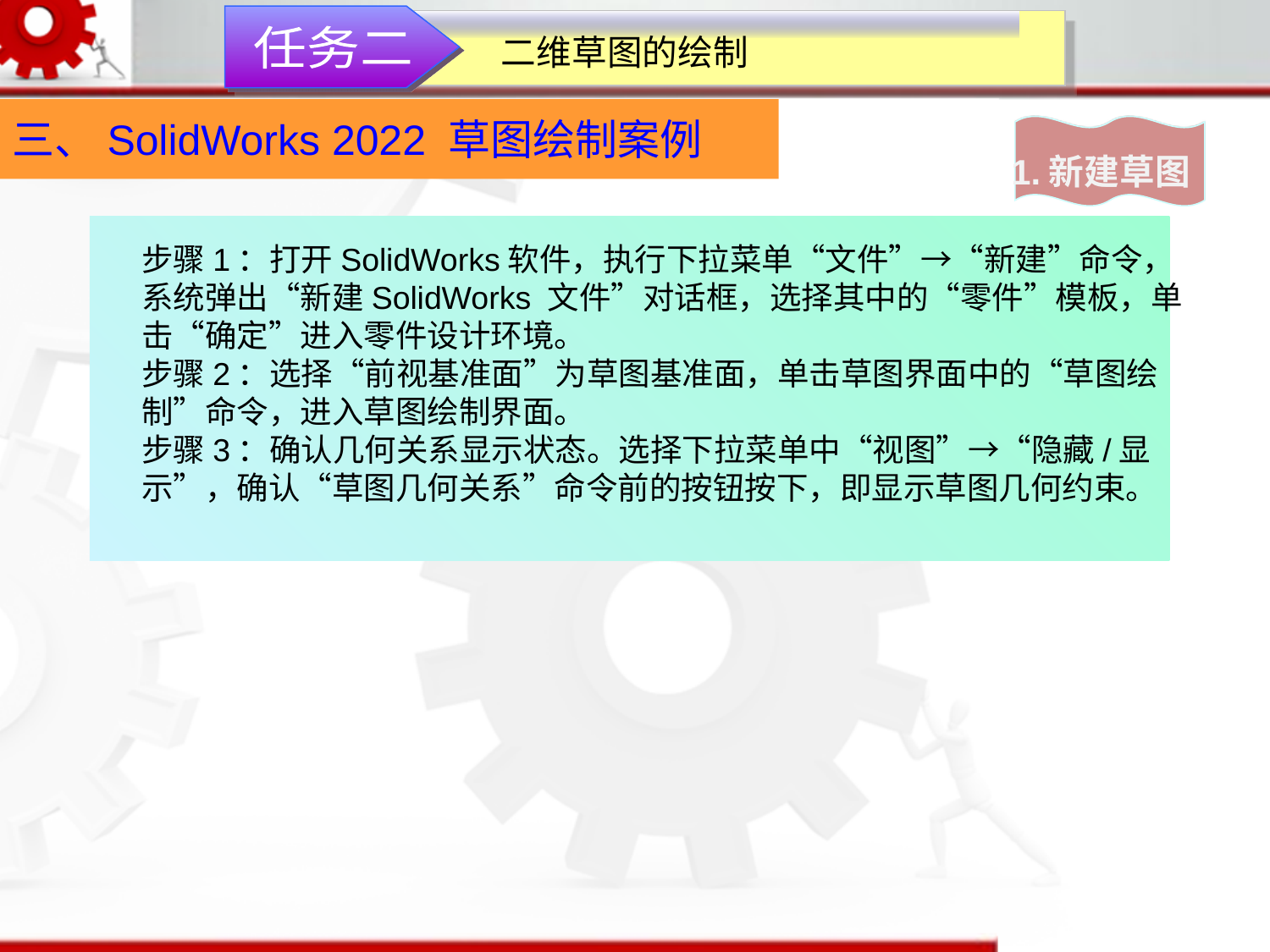

二维草图的绘制
任务二
三、SolidWorks 2022 草图绘制案例

1.新建草图

步骤1：打开SolidWorks软件，执行下拉菜单“文件”→“新建”命令，系统弹出“新建SolidWorks 文件”对话框，选择其中的“零件”模板，单击“确定”进入零件设计环境。
步骤2：选择“前视基准面”为草图基准面，单击草图界面中的“草图绘制”命令，进入草图绘制界面。
步骤3：确认几何关系显示状态。选择下拉菜单中“视图”→“隐藏/显示”，确认“草图几何关系”命令前的按钮按下，即显示草图几何约束。